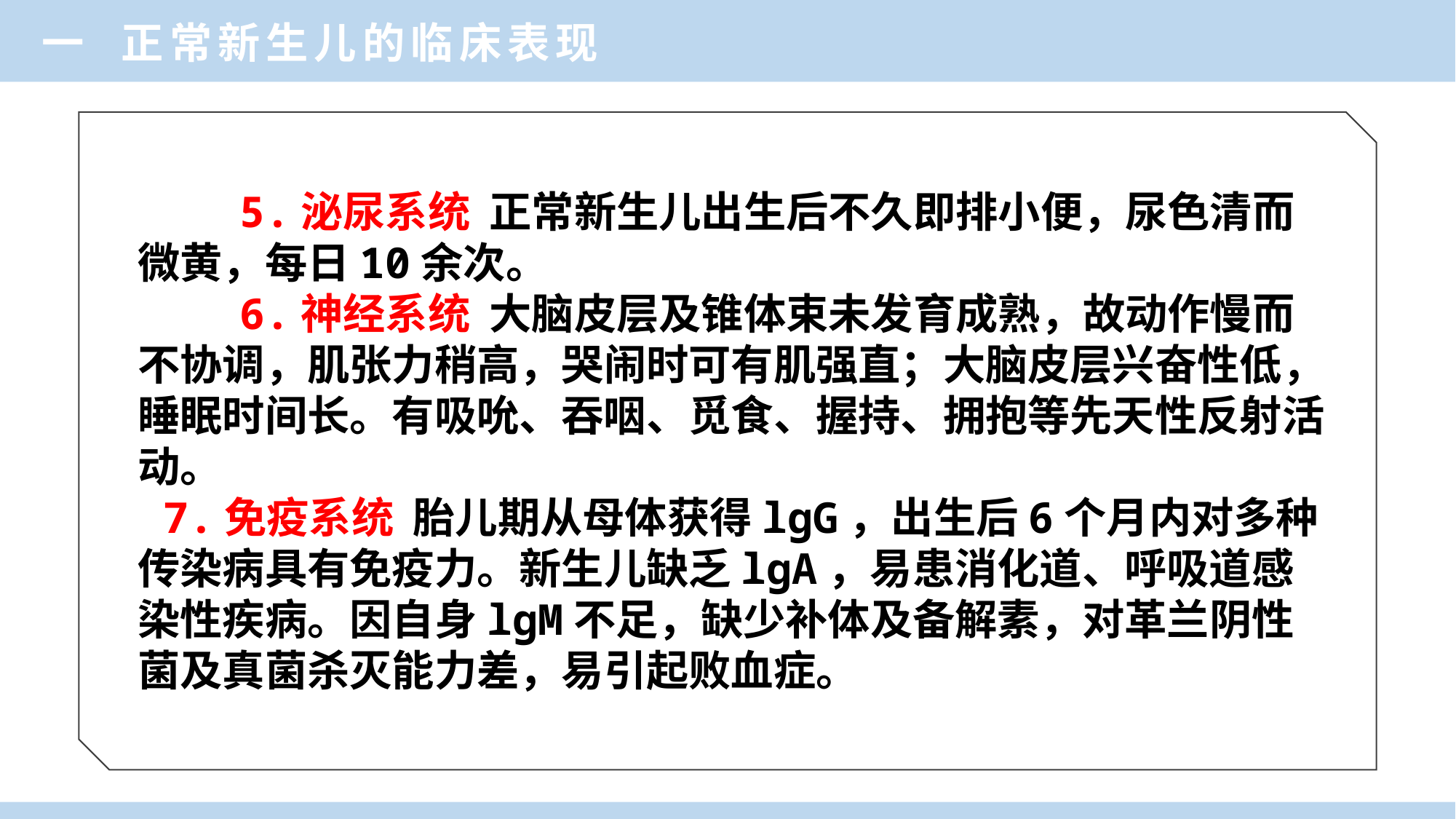

一  正常新生儿的临床表现

    5.泌尿系统  正常新生儿出生后不久即排小便，尿色清而微黄，每日10余次。
    6.神经系统  大脑皮层及锥体束未发育成熟，故动作慢而不协调，肌张力稍高，哭闹时可有肌强直；大脑皮层兴奋性低，睡眠时间长。有吸吮、吞咽、觅食、握持、拥抱等先天性反射活动。
 7.免疫系统  胎儿期从母体获得lgG，出生后6个月内对多种传染病具有免疫力。新生儿缺乏lgA，易患消化道、呼吸道感染性疾病。因自身lgM不足，缺少补体及备解素，对革兰阴性菌及真菌杀灭能力差，易引起败血症。